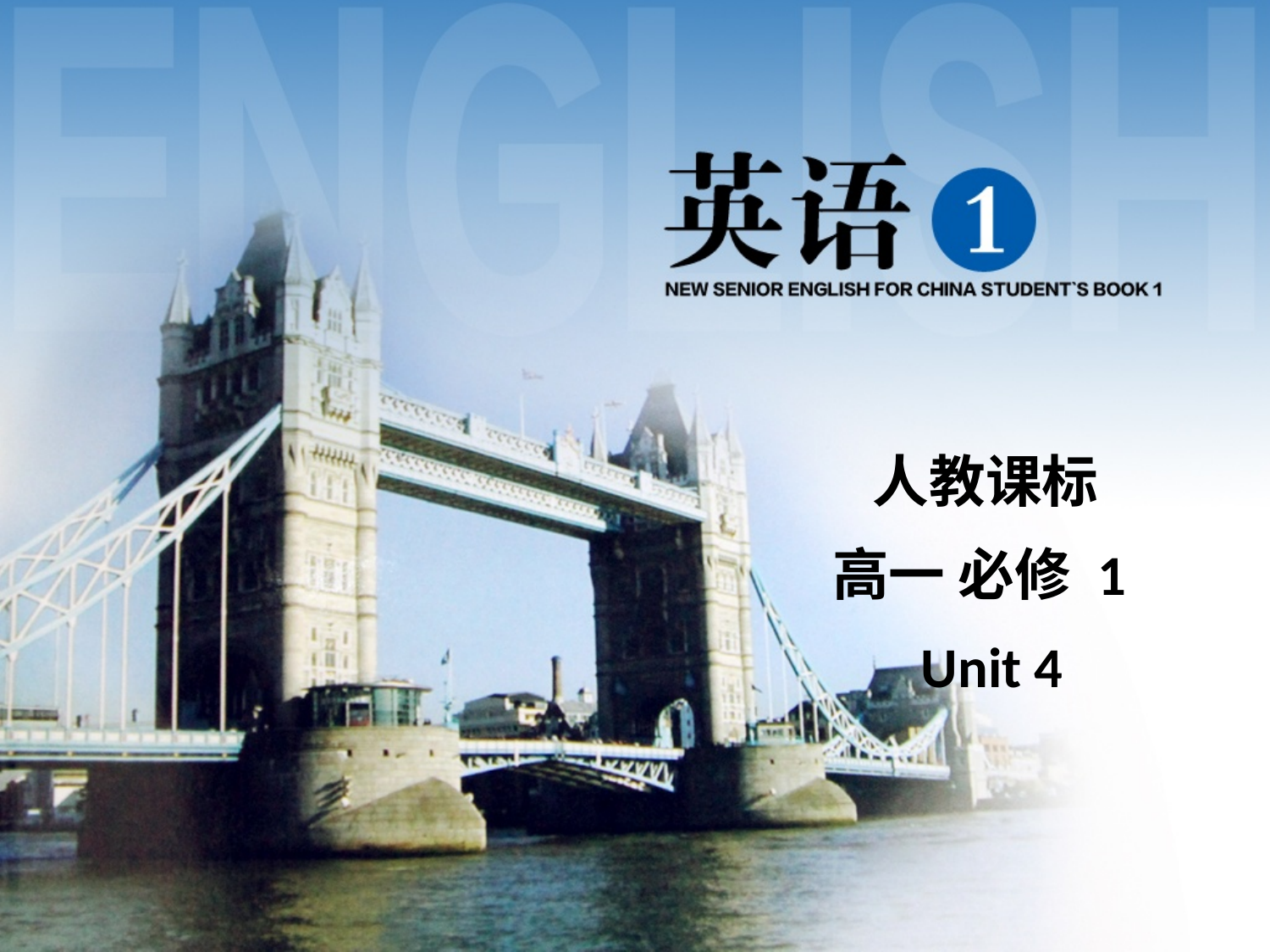

#
人教课标
高一 必修 1
Unit 4